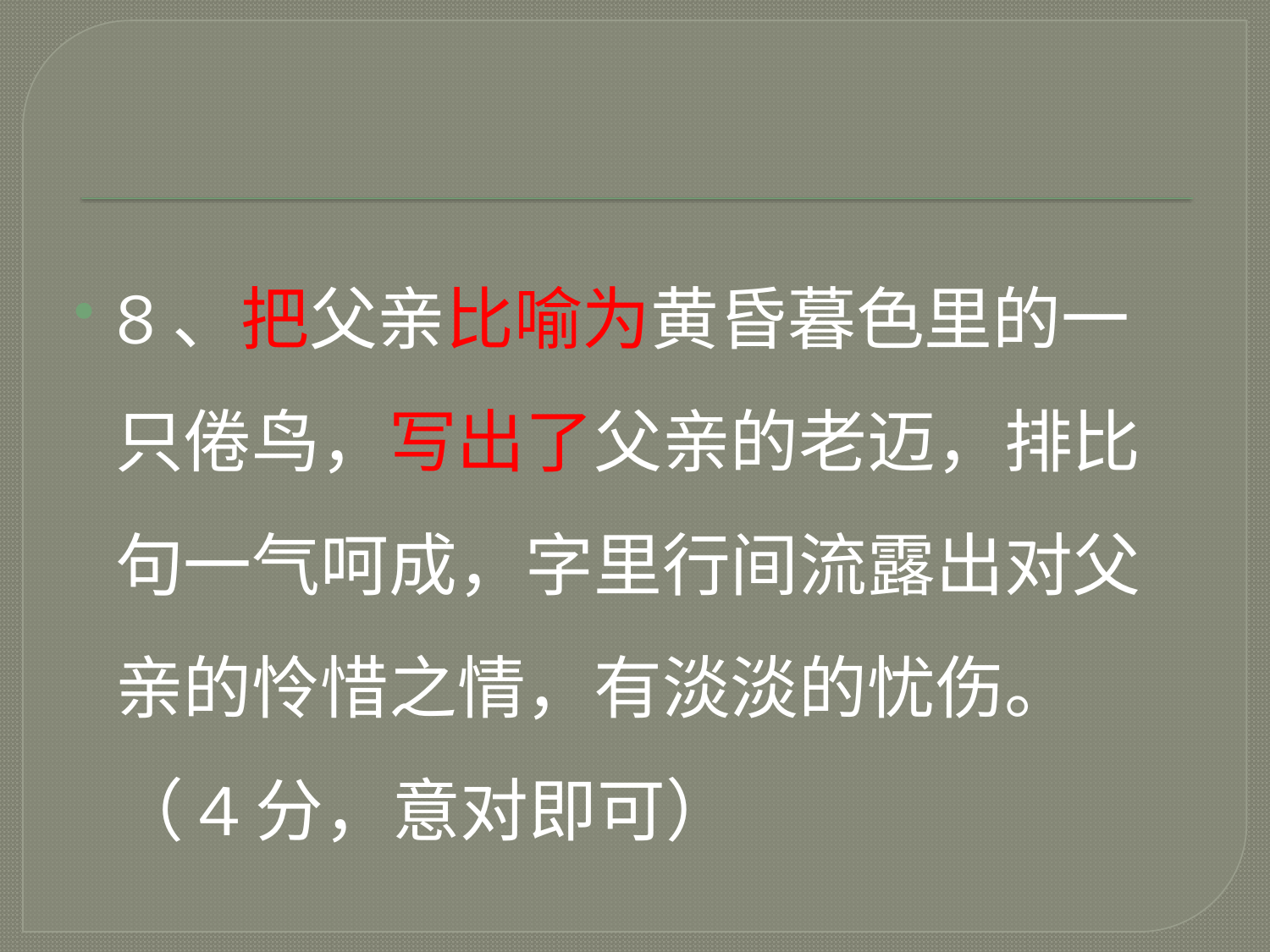

8、把父亲比喻为黄昏暮色里的一只倦鸟，写出了父亲的老迈，排比句一气呵成，字里行间流露出对父亲的怜惜之情，有淡淡的忧伤。（4分，意对即可）